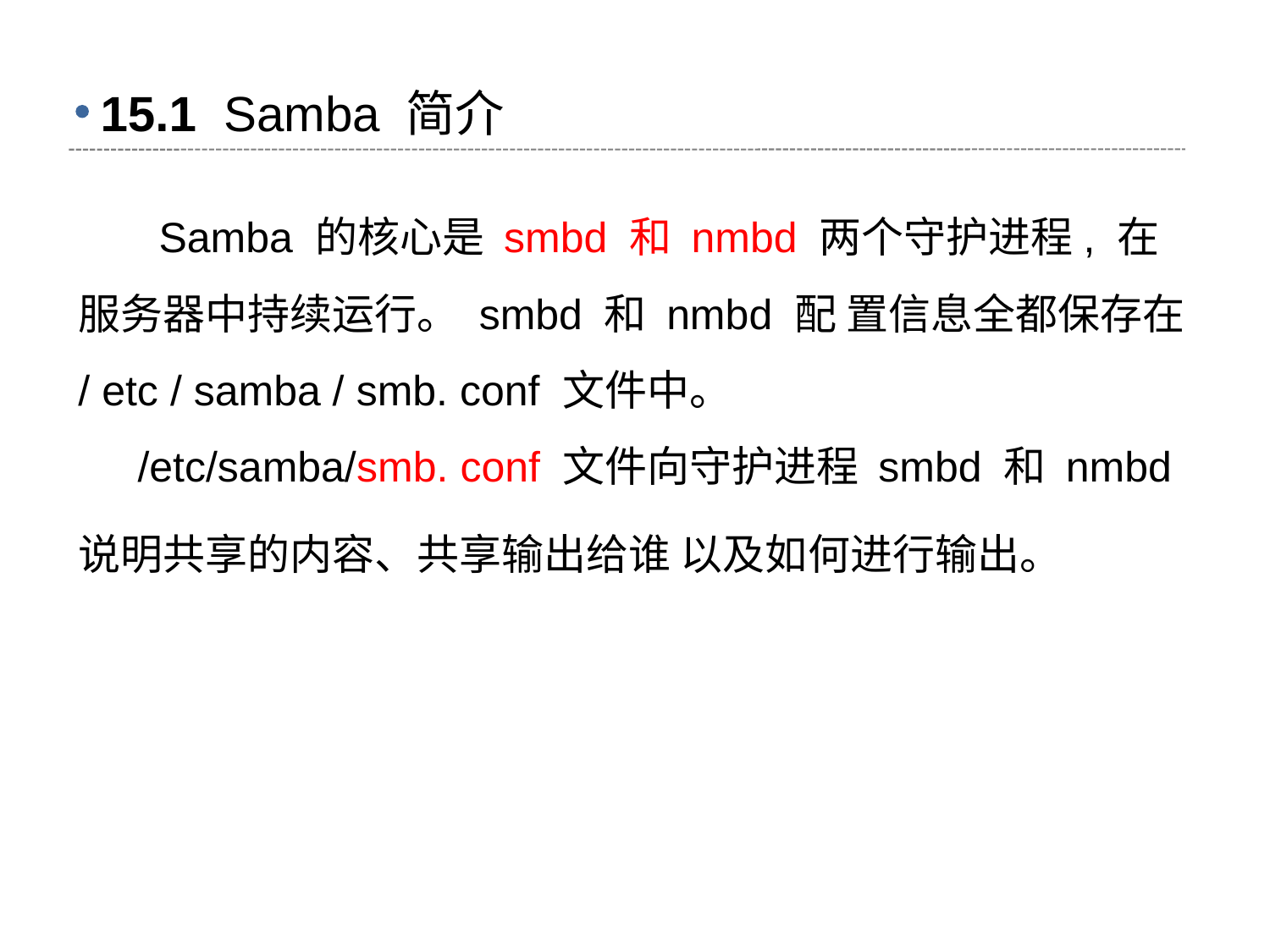

# 15.1  Samba 简介
      Samba 的核心是 smbd 和 nmbd 两个守护进程, 在服务器中持续运行。 smbd 和 nmbd 配 置信息全都保存在/ etc / samba / smb. conf 文件中。
     /etc/samba/smb. conf 文件向守护进程 smbd 和 nmbd 说明共享的内容、共享输出给谁 以及如何进行输出。